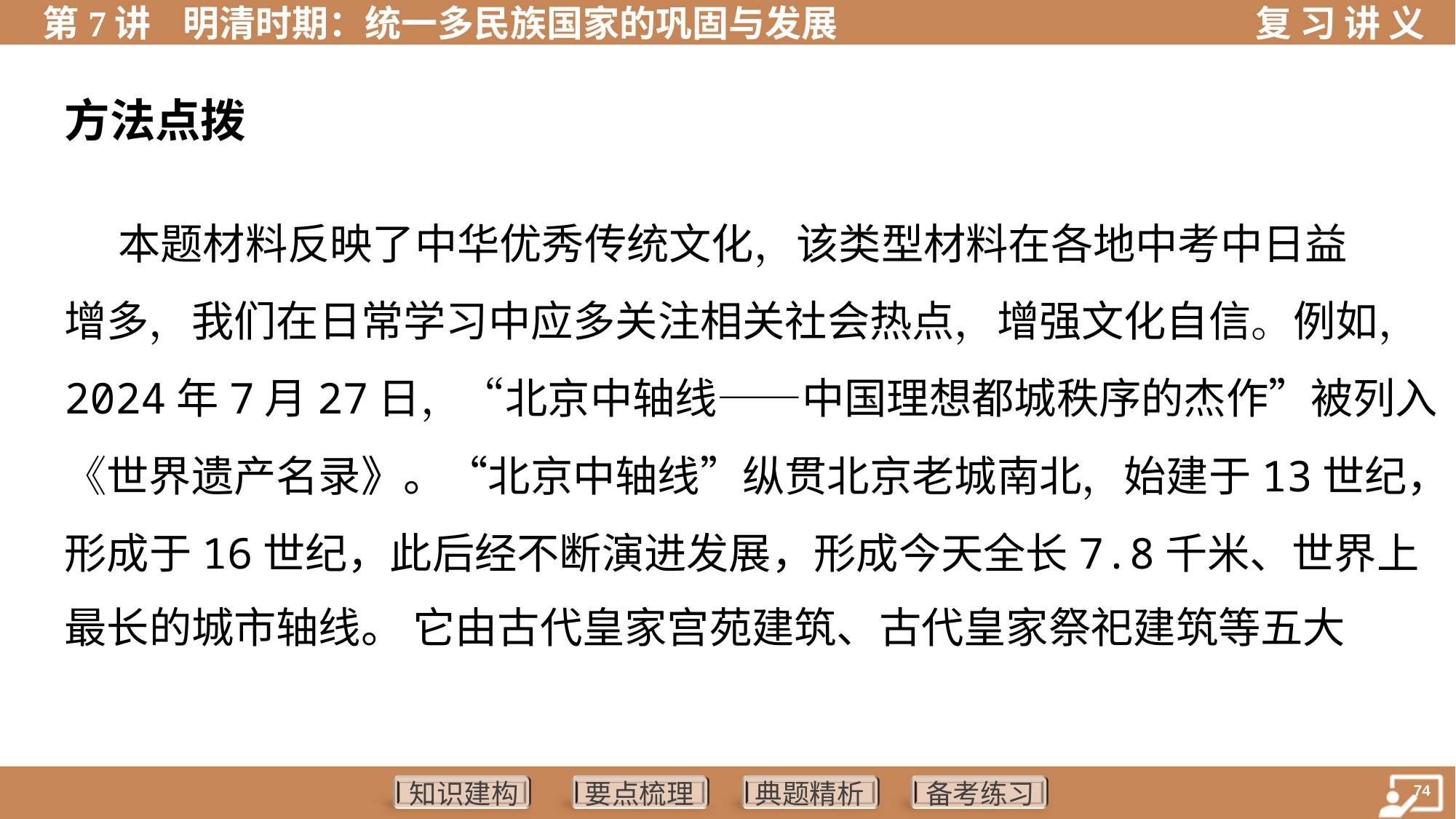

方法点拨
    本题材料反映了中华优秀传统文化，该类型材料在各地中考中日益
增多，我们在日常学习中应多关注相关社会热点，增强文化自信。例如，
2024年7月27日，“北京中轴线——中国理想都城秩序的杰作”被列入
《世界遗产名录》。“北京中轴线”纵贯北京老城南北，始建于13世纪，
形成于16世纪，此后经不断演进发展，形成今天全长7.8千米、世界上
最长的城市轴线。 它由古代皇家宫苑建筑、古代皇家祭祀建筑等五大